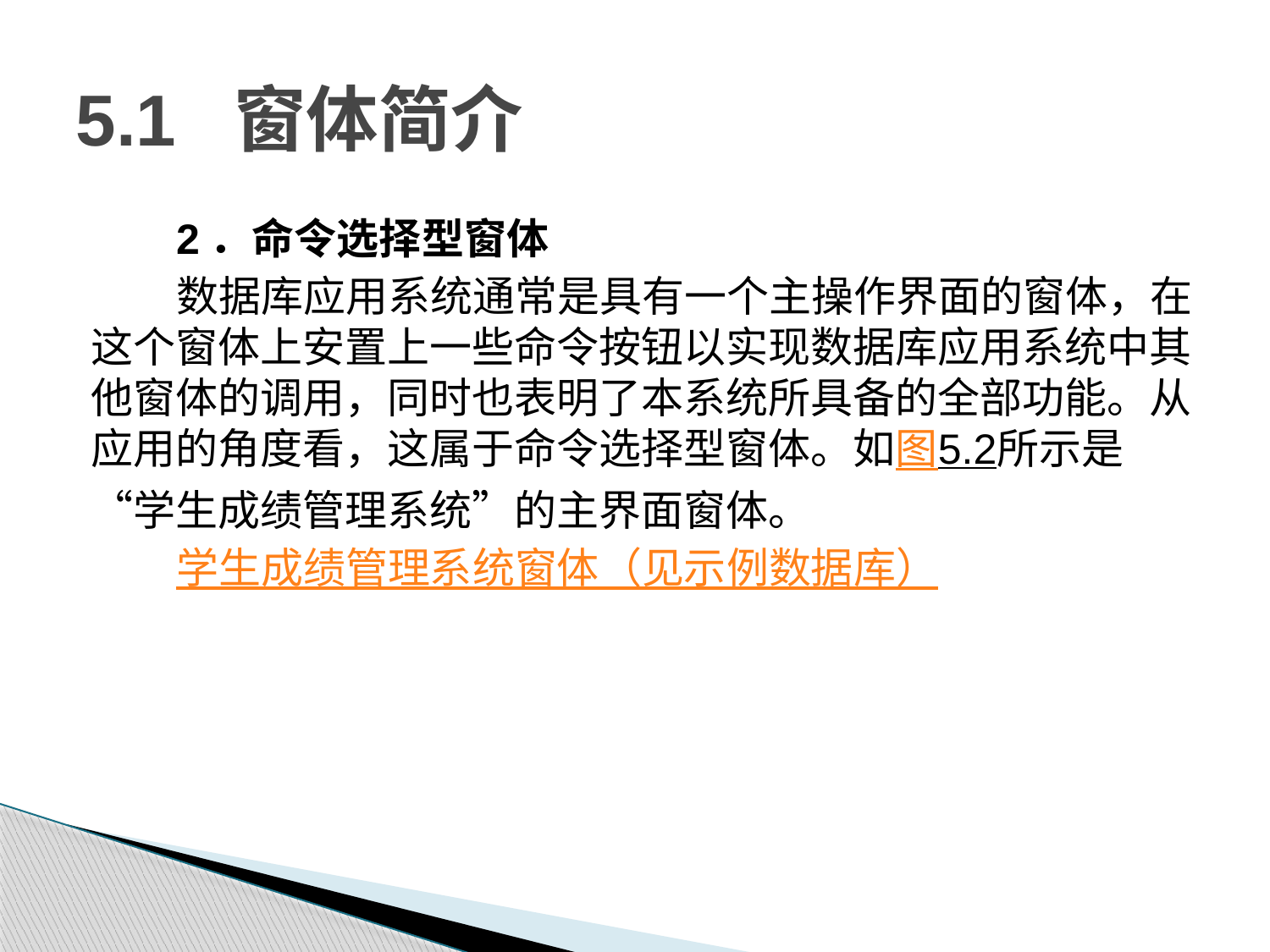

# 5.1  窗体简介
2．命令选择型窗体
数据库应用系统通常是具有一个主操作界面的窗体，在这个窗体上安置上一些命令按钮以实现数据库应用系统中其他窗体的调用，同时也表明了本系统所具备的全部功能。从应用的角度看，这属于命令选择型窗体。如图5.2所示是“学生成绩管理系统”的主界面窗体。
学生成绩管理系统窗体（见示例数据库）